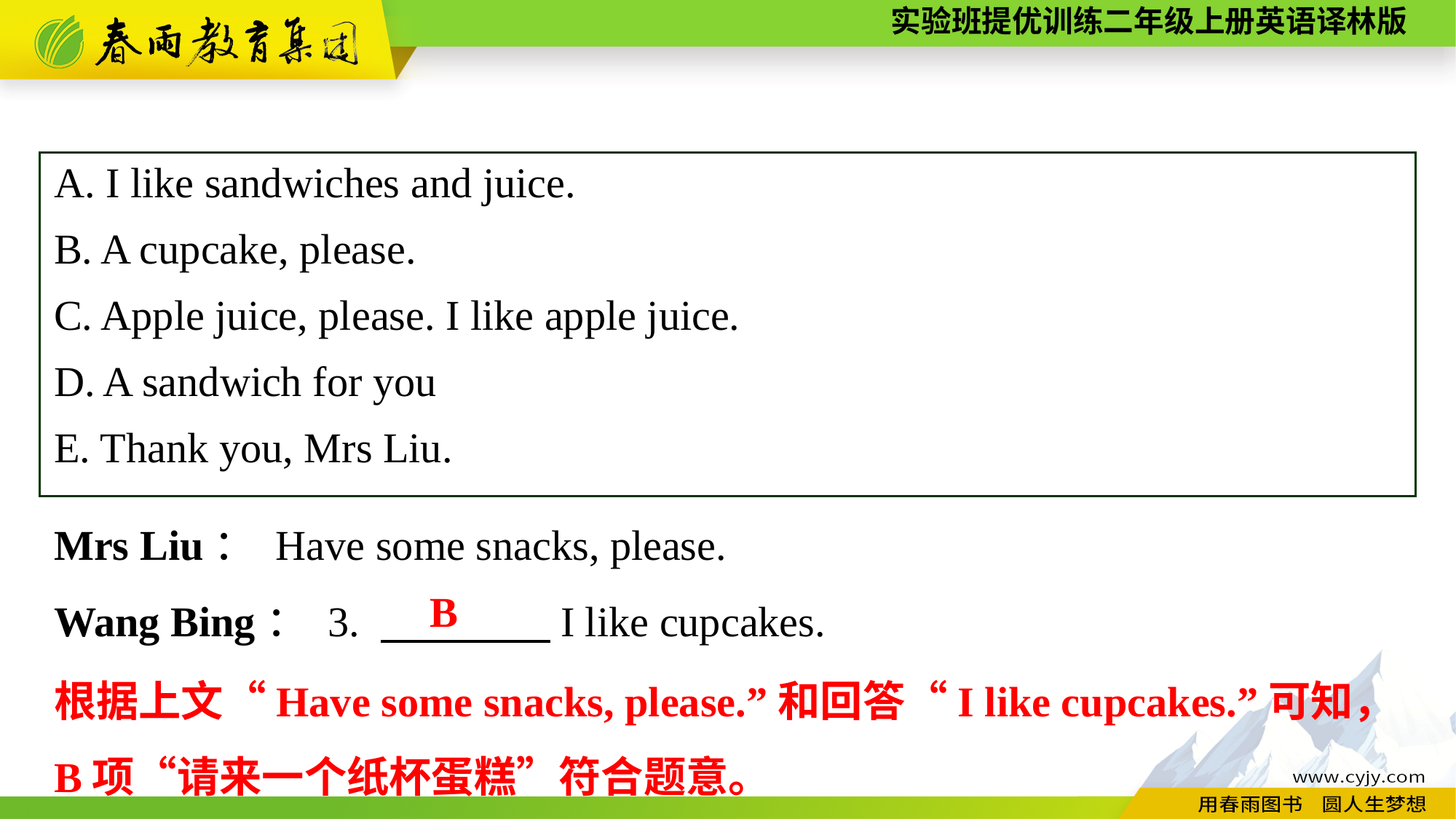

A. I like sandwiches and juice.
B. A cupcake, please.
C. Apple juice, please. I like apple juice.
D. A sandwich for you
E. Thank you, Mrs Liu.

Mrs Liu： Have some snacks, please.
Wang Bing： 3. 　　　　I like cupcakes.
B
根据上文“Have some snacks, please.”和回答“I like cupcakes.”可知，B项“请来一个纸杯蛋糕”符合题意。